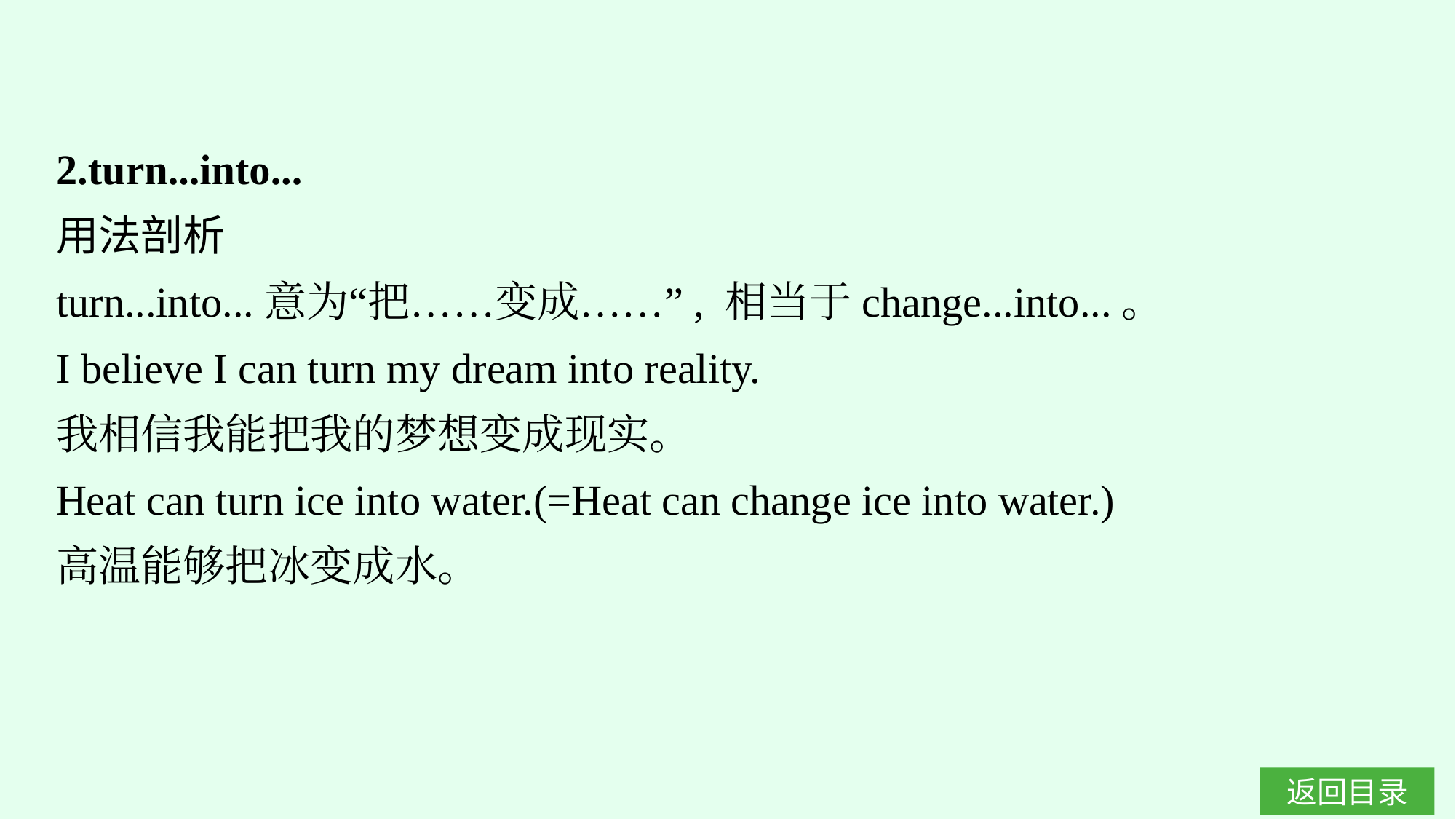

2.turn...into...
用法剖析
turn...into...意为“把……变成……”, 相当于change...into...。
I believe I can turn my dream into reality.
我相信我能把我的梦想变成现实。
Heat can turn ice into water.(=Heat can change ice into water.)
高温能够把冰变成水。